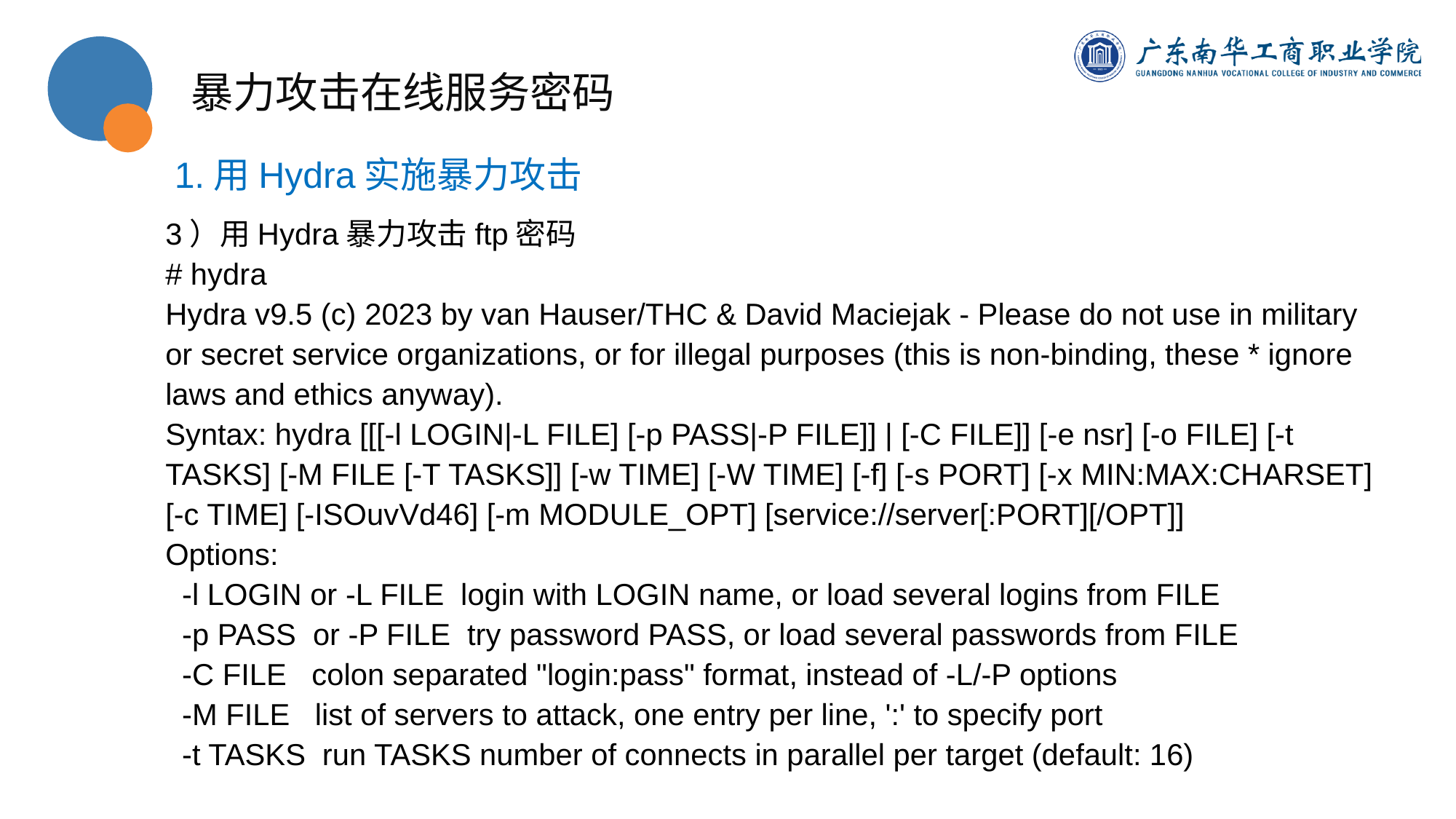

暴力攻击在线服务密码

1.用Hydra实施暴力攻击
3）用Hydra暴力攻击ftp密码
# hydra
Hydra v9.5 (c) 2023 by van Hauser/THC & David Maciejak - Please do not use in military or secret service organizations, or for illegal purposes (this is non-binding, these * ignore laws and ethics anyway).
Syntax: hydra [[[-l LOGIN|-L FILE] [-p PASS|-P FILE]] | [-C FILE]] [-e nsr] [-o FILE] [-t TASKS] [-M FILE [-T TASKS]] [-w TIME] [-W TIME] [-f] [-s PORT] [-x MIN:MAX:CHARSET] [-c TIME] [-ISOuvVd46] [-m MODULE_OPT] [service://server[:PORT][/OPT]]
Options:
  -l LOGIN or -L FILE  login with LOGIN name, or load several logins from FILE
  -p PASS  or -P FILE  try password PASS, or load several passwords from FILE
  -C FILE   colon separated "login:pass" format, instead of -L/-P options
  -M FILE   list of servers to attack, one entry per line, ':' to specify port
  -t TASKS  run TASKS number of connects in parallel per target (default: 16)